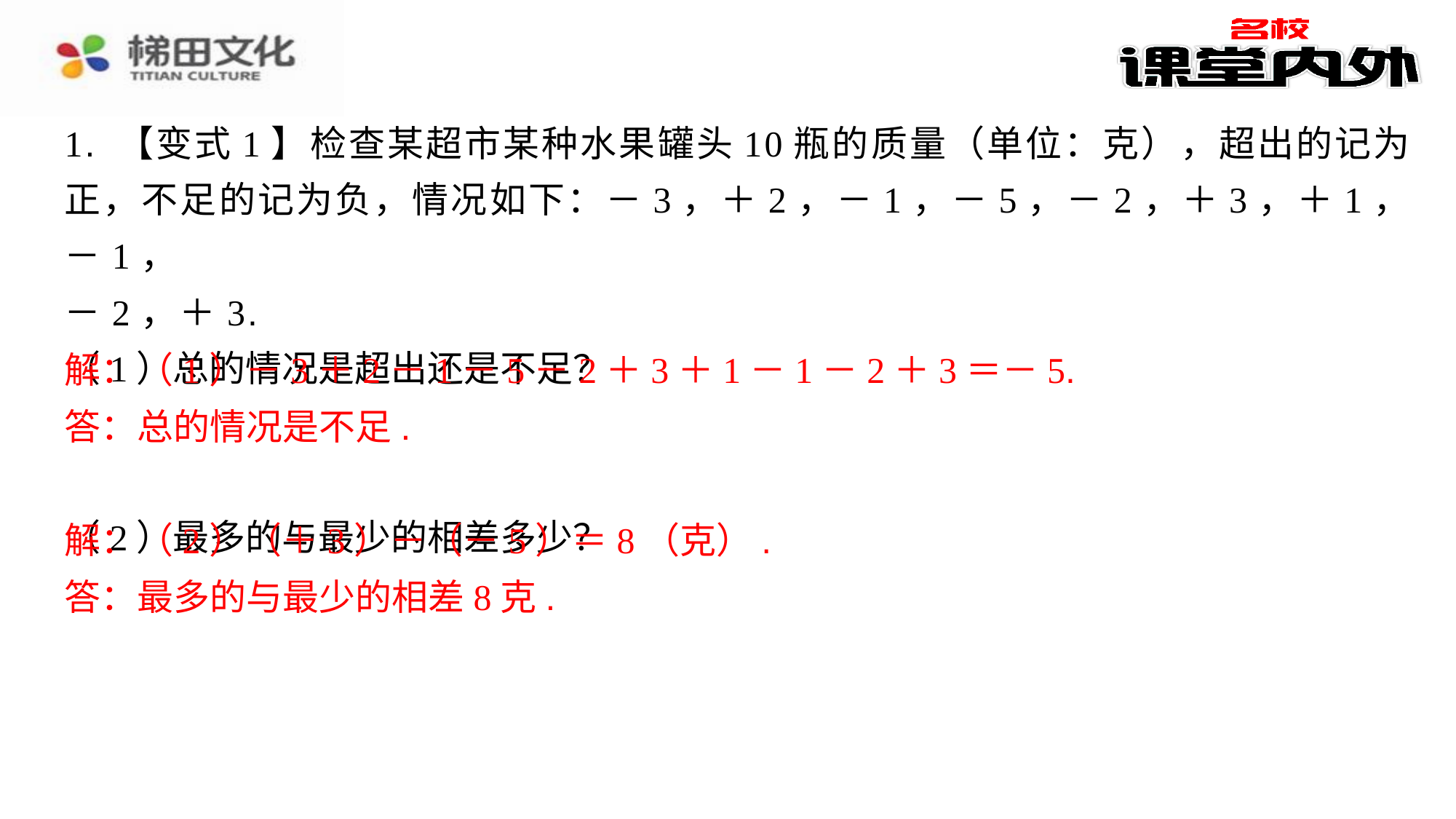

1. 【变式1】检查某超市某种水果罐头10瓶的质量（单位：克），超出的记为
正，不足的记为负，情况如下：－3，＋2，－1，－5，－2，＋3，＋1，－1，
－2，＋3.
（1）总的情况是超出还是不足？
解：（1）－3＋2－1－5－2＋3＋1－1－2＋3＝－5.
答：总的情况是不足.
（2）最多的与最少的相差多少？
解：（2）（＋3）－（－5）＝8（克）.
答：最多的与最少的相差8克.
解：（1）－3＋2－1－5－2＋3＋1－1－2＋3＝－5.
答：总的情况是不足.
解：（2）（＋3）－（－5）＝8（克）.
答：最多的与最少的相差8克.